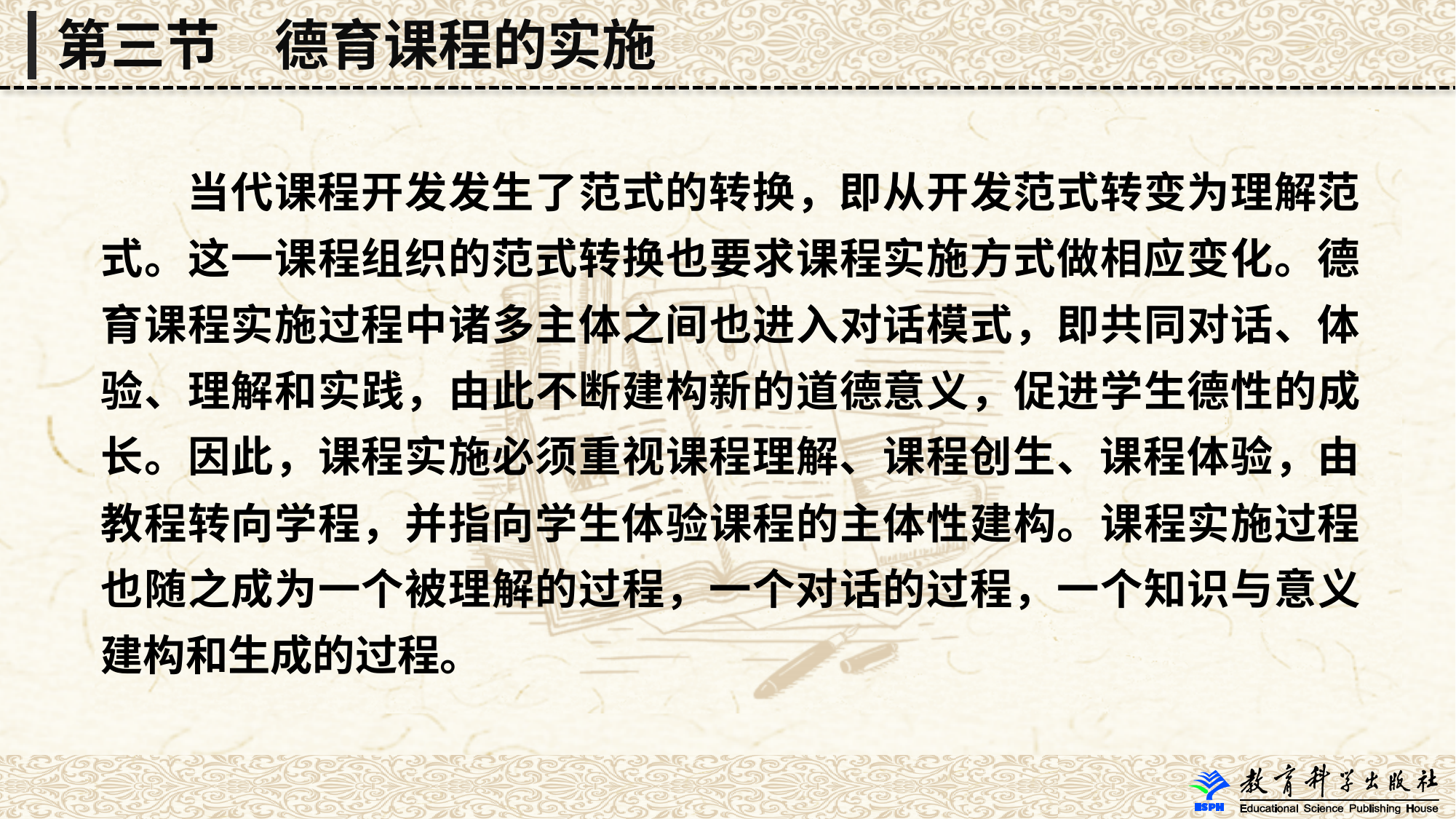

第三节　德育课程的实施
       当代课程开发发生了范式的转换，即从开发范式转变为理解范式。这一课程组织的范式转换也要求课程实施方式做相应变化。德育课程实施过程中诸多主体之间也进入对话模式，即共同对话、体验、理解和实践，由此不断建构新的道德意义，促进学生德性的成长。因此，课程实施必须重视课程理解、课程创生、课程体验，由教程转向学程，并指向学生体验课程的主体性建构。课程实施过程也随之成为一个被理解的过程，一个对话的过程，一个知识与意义建构和生成的过程。